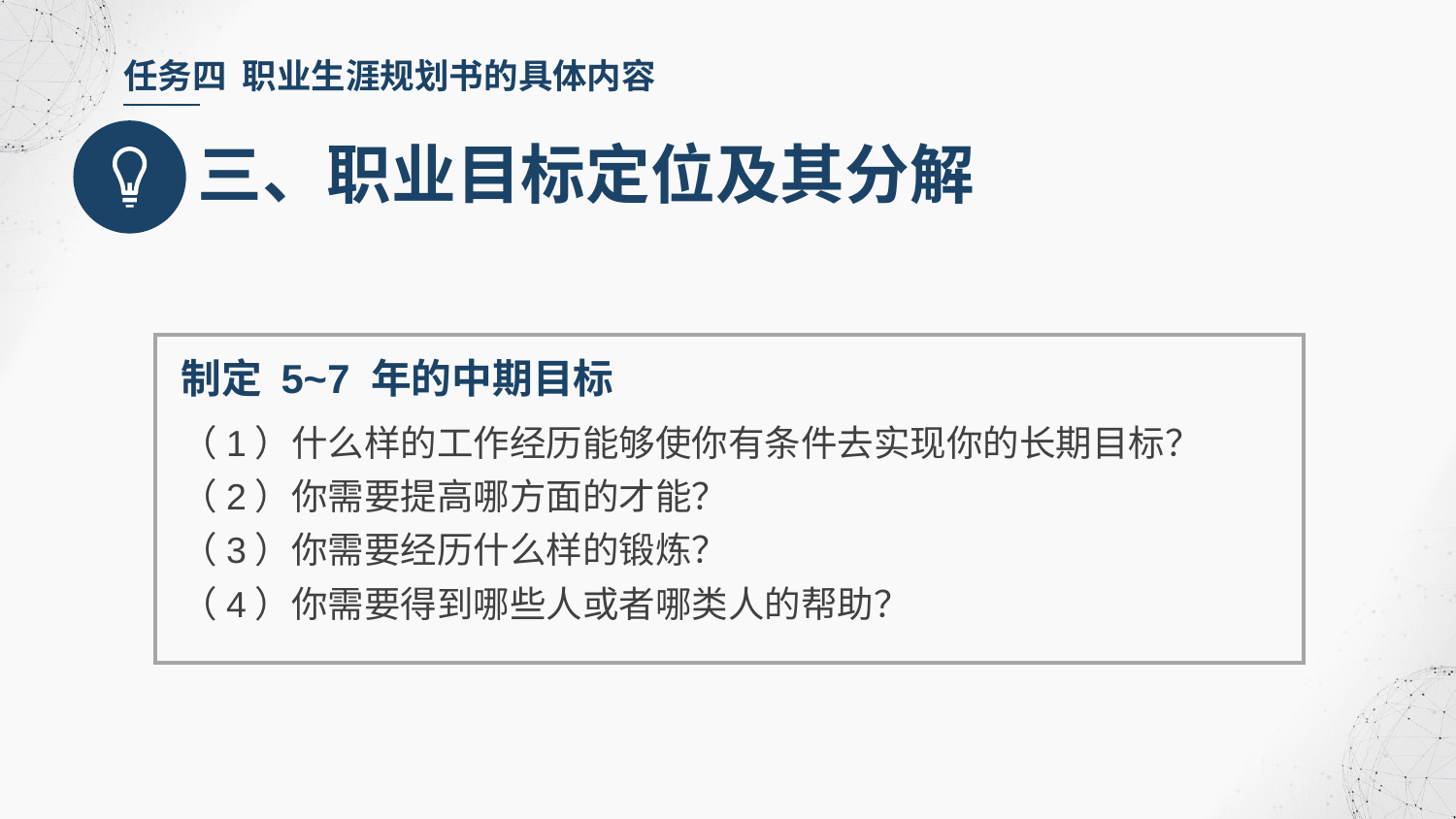

任务四  职业生涯规划书的具体内容

三、职业目标定位及其分解

制定 5~7 年的中期目标
（1）什么样的工作经历能够使你有条件去实现你的长期目标？
（2）你需要提高哪方面的才能？
（3）你需要经历什么样的锻炼？
（4）你需要得到哪些人或者哪类人的帮助？